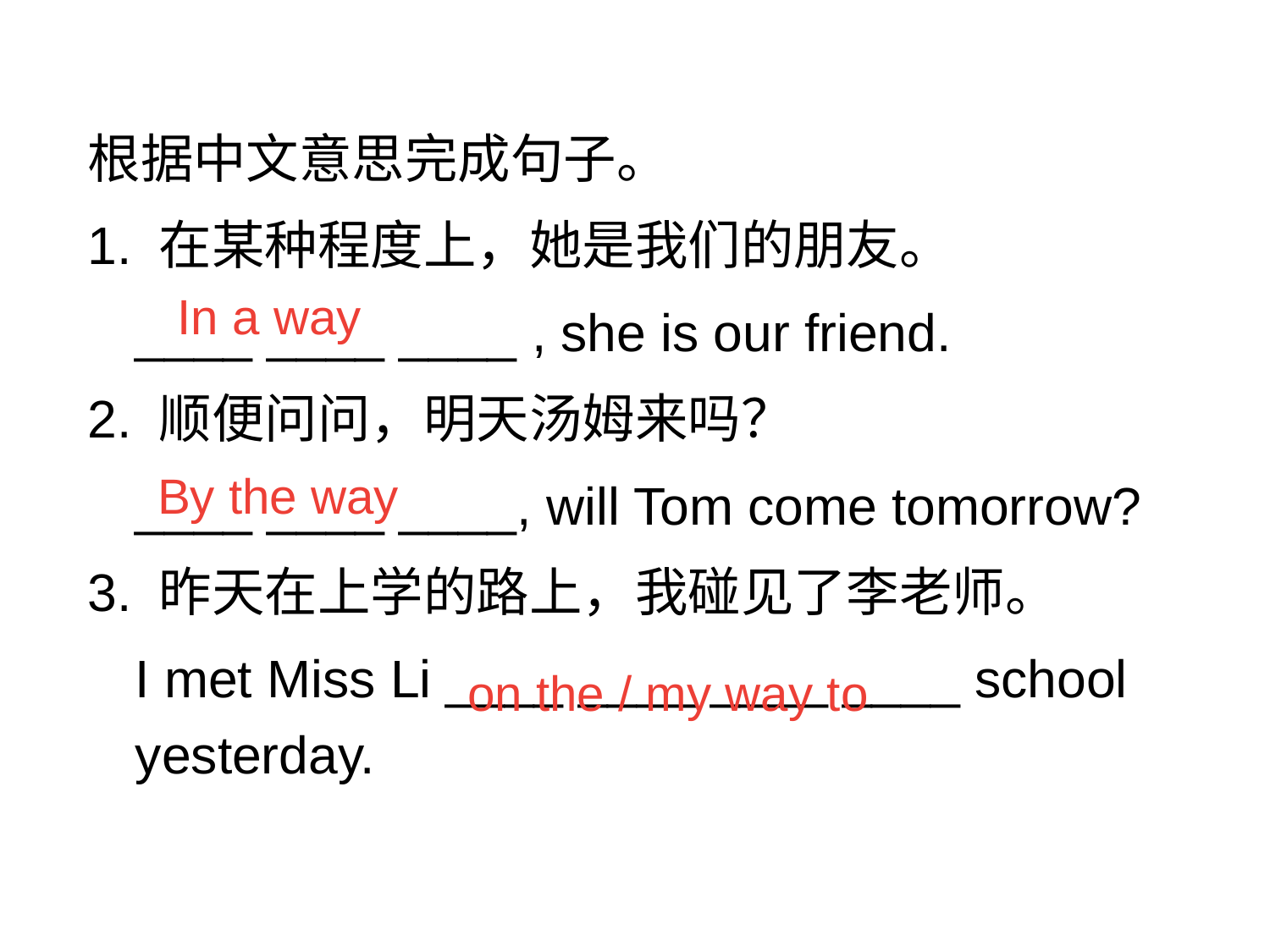

根据中文意思完成句子。
1. 在某种程度上，她是我们的朋友。
	____ ____ ____ , she is our friend.
2. 顺便问问，明天汤姆来吗？
	____ ____ ____, will Tom come tomorrow?
3. 昨天在上学的路上，我碰见了李老师。
	I met Miss Li ____ ____ ____ ____ school yesterday.
In a way
By the way
on the / my way to